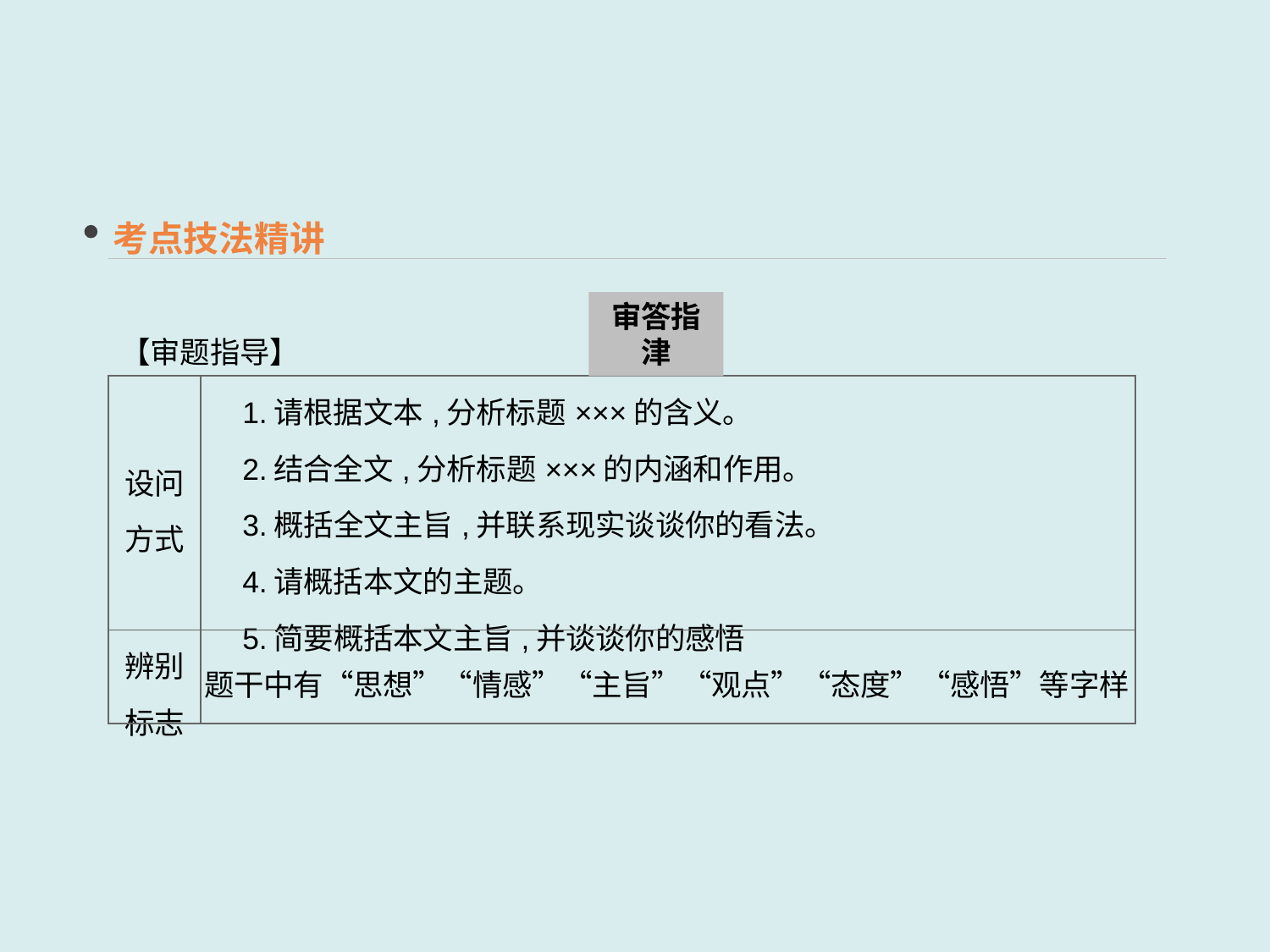

考点技法精讲

审答指津
【审题指导】
| 设问 方式 | 1.请根据文本,分析标题×××的含义。 　2.结合全文,分析标题×××的内涵和作用。 　3.概括全文主旨,并联系现实谈谈你的看法。 　4.请概括本文的主题。 　5.简要概括本文主旨,并谈谈你的感悟 |
| --- | --- |
| 辨别 标志 | 题干中有“思想”“情感”“主旨”“观点”“态度”“感悟”等字样 |